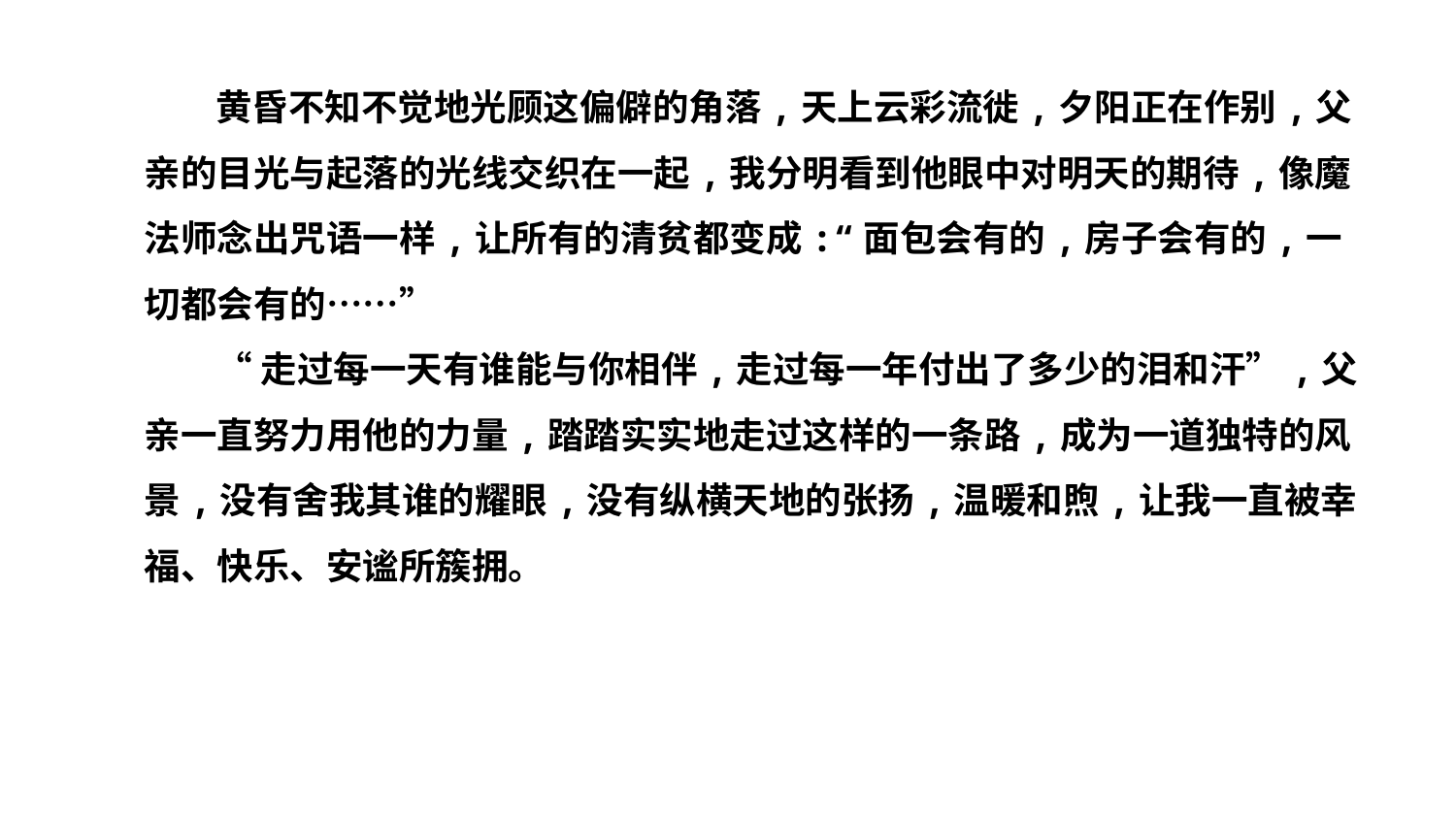

黄昏不知不觉地光顾这偏僻的角落,天上云彩流徙,夕阳正在作别,父亲的目光与起落的光线交织在一起,我分明看到他眼中对明天的期待,像魔法师念出咒语一样,让所有的清贫都变成:“面包会有的,房子会有的,一切都会有的……”
“走过每一天有谁能与你相伴,走过每一年付出了多少的泪和汗”,父亲一直努力用他的力量,踏踏实实地走过这样的一条路,成为一道独特的风景,没有舍我其谁的耀眼,没有纵横天地的张扬,温暖和煦,让我一直被幸福、快乐、安谧所簇拥。